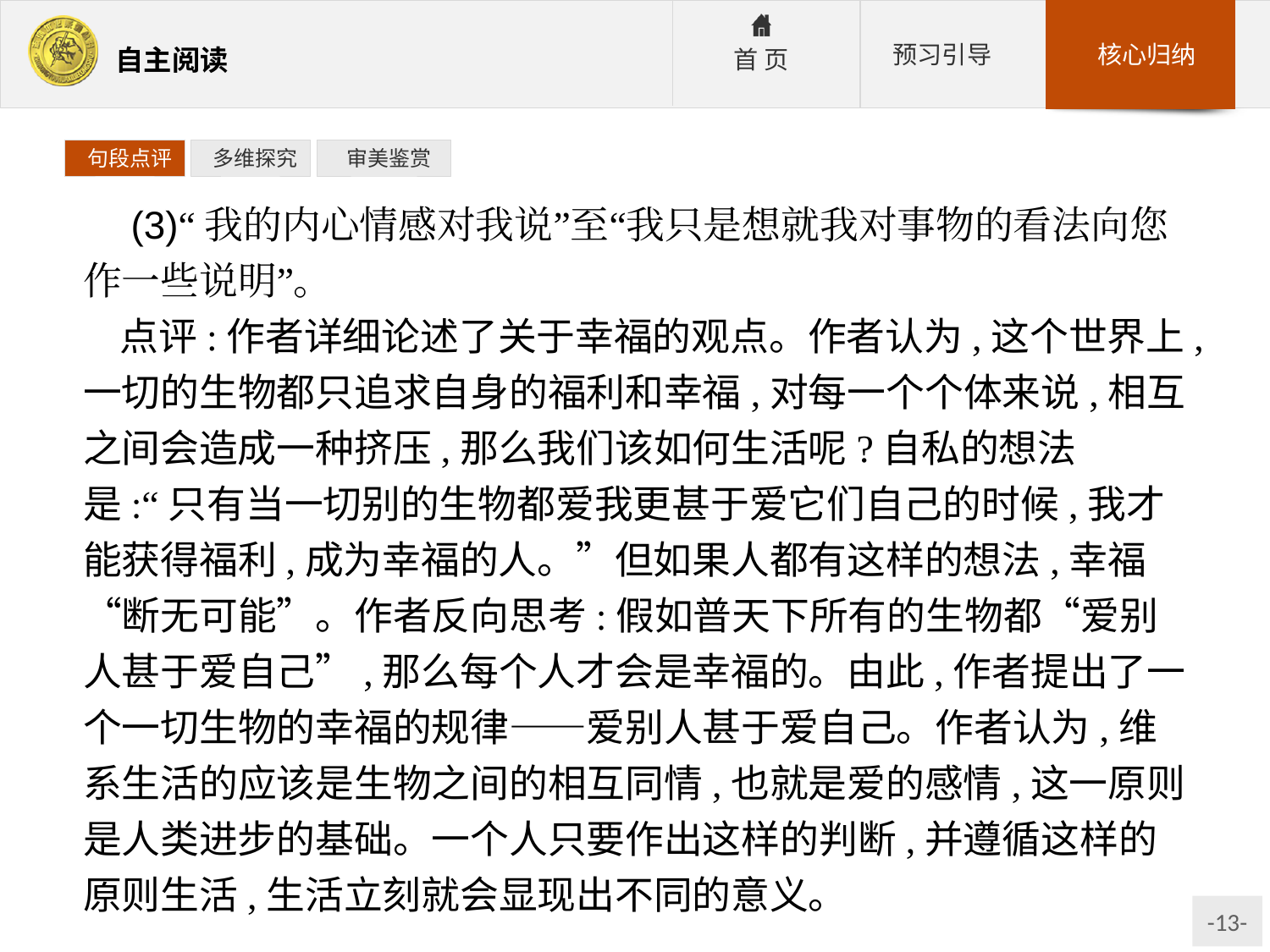

句段点评
 多维探究
 审美鉴赏
 (3)“我的内心情感对我说”至“我只是想就我对事物的看法向您作一些说明”。
点评:作者详细论述了关于幸福的观点。作者认为,这个世界上,一切的生物都只追求自身的福利和幸福,对每一个个体来说,相互之间会造成一种挤压,那么我们该如何生活呢?自私的想法是:“只有当一切别的生物都爱我更甚于爱它们自己的时候,我才能获得福利,成为幸福的人。”但如果人都有这样的想法,幸福“断无可能”。作者反向思考:假如普天下所有的生物都“爱别人甚于爱自己”,那么每个人才会是幸福的。由此,作者提出了一个一切生物的幸福的规律——爱别人甚于爱自己。作者认为,维系生活的应该是生物之间的相互同情,也就是爱的感情,这一原则是人类进步的基础。一个人只要作出这样的判断,并遵循这样的原则生活,生活立刻就会显现出不同的意义。